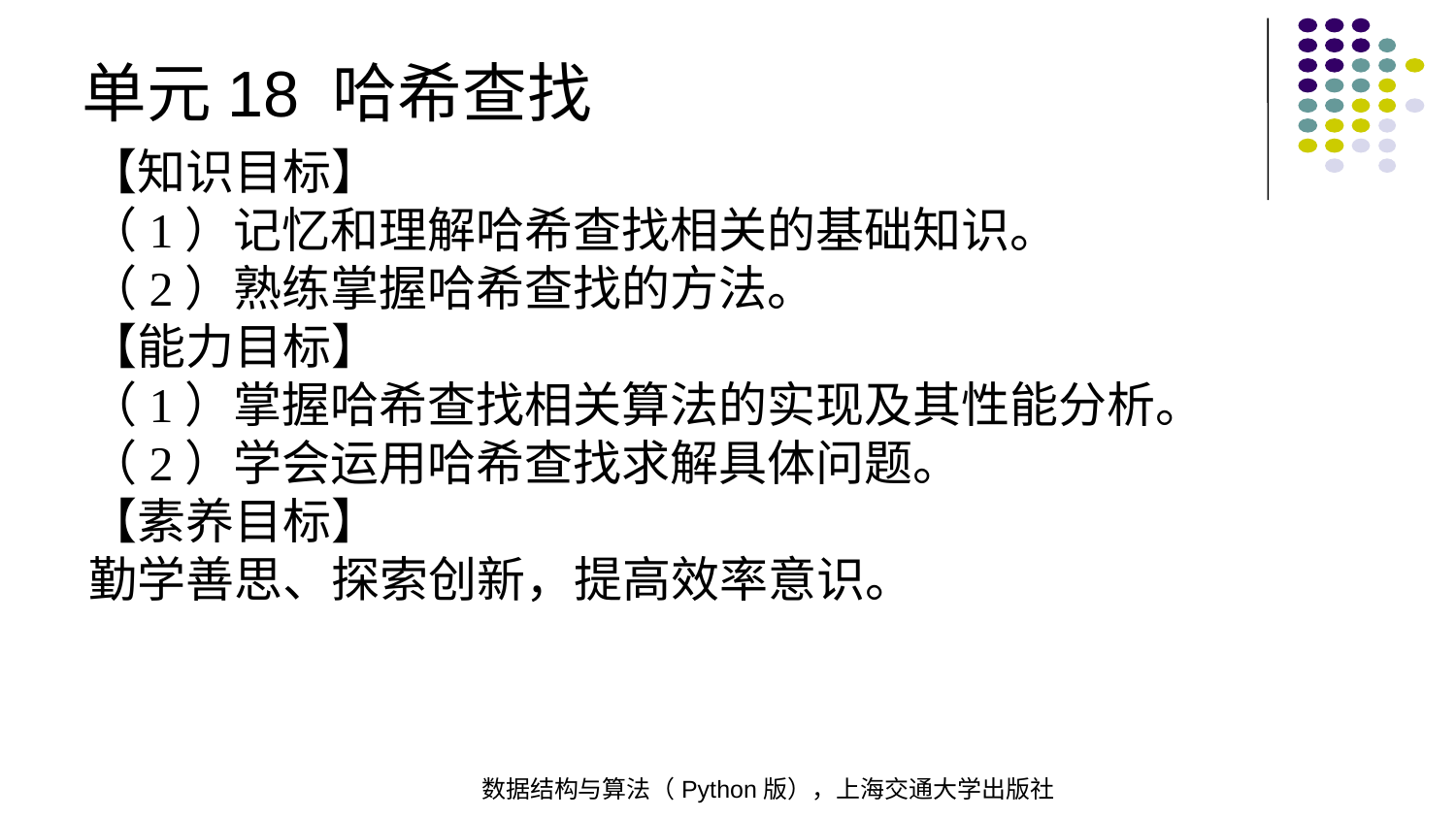

单元18 哈希查找
【知识目标】
（1）记忆和理解哈希查找相关的基础知识。
（2）熟练掌握哈希查找的方法。
【能力目标】
（1）掌握哈希查找相关算法的实现及其性能分析。
（2）学会运用哈希查找求解具体问题。
【素养目标】
勤学善思、探索创新，提高效率意识。